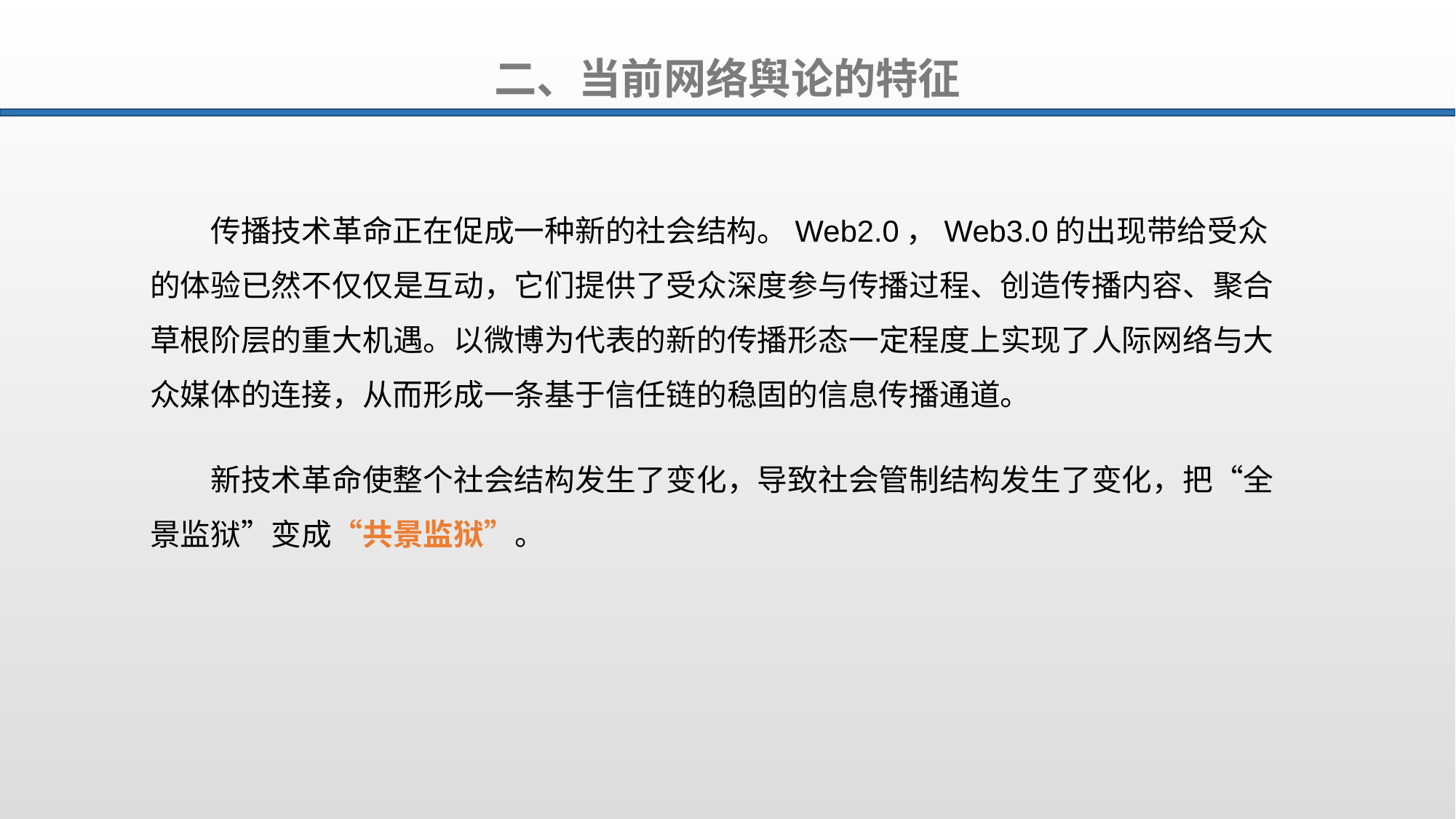

二、当前网络舆论的特征

传播技术革命正在促成一种新的社会结构。Web2.0，Web3.0的出现带给受众的体验已然不仅仅是互动，它们提供了受众深度参与传播过程、创造传播内容、聚合草根阶层的重大机遇。以微博为代表的新的传播形态一定程度上实现了人际网络与大众媒体的连接，从而形成一条基于信任链的稳固的信息传播通道。
新技术革命使整个社会结构发生了变化，导致社会管制结构发生了变化，把“全景监狱”变成“共景监狱”。